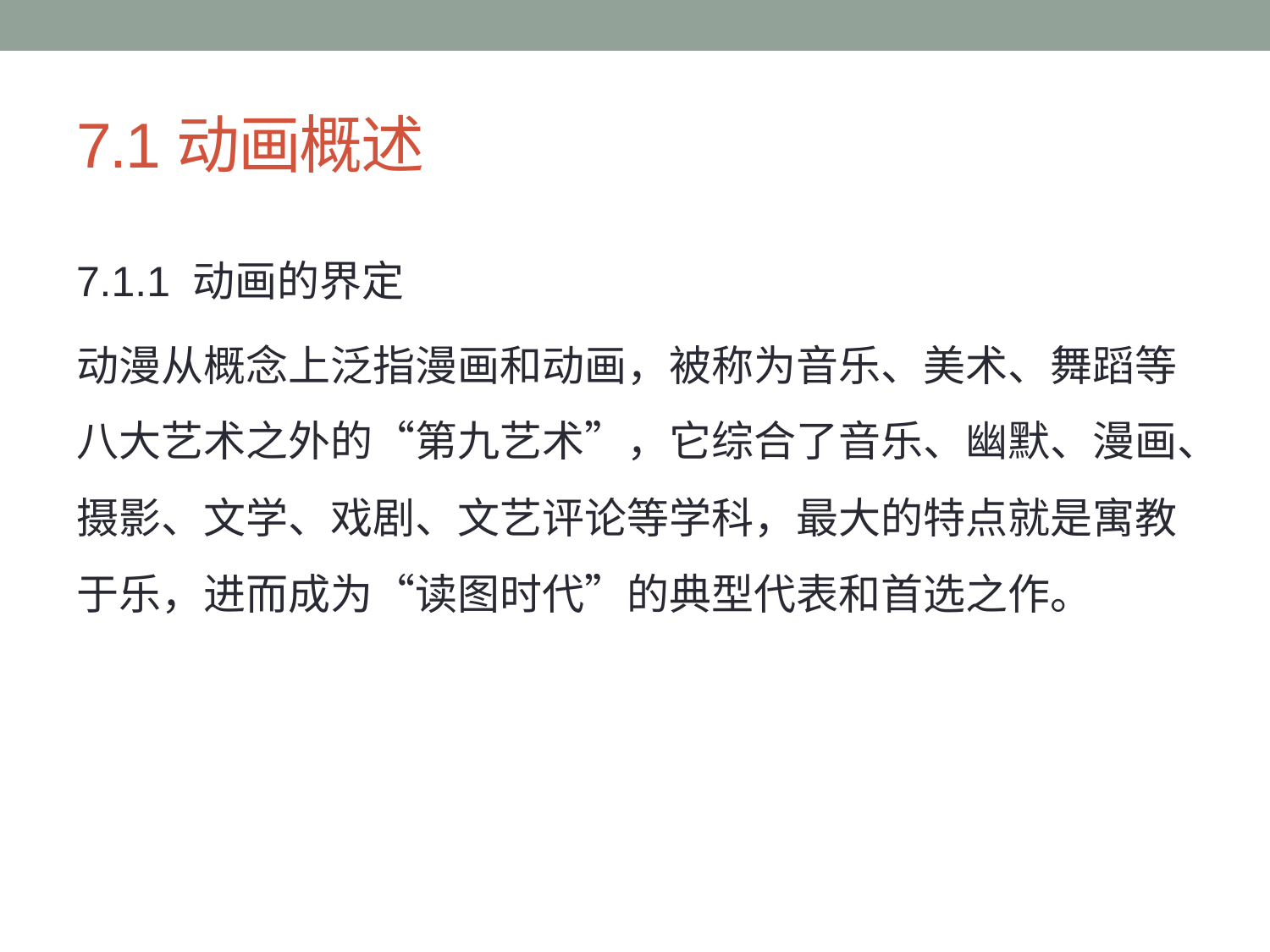

# 7.1动画概述
7.1.1 动画的界定
动漫从概念上泛指漫画和动画，被称为音乐、美术、舞蹈等八大艺术之外的“第九艺术”，它综合了音乐、幽默、漫画、摄影、文学、戏剧、文艺评论等学科，最大的特点就是寓教于乐，进而成为“读图时代”的典型代表和首选之作。